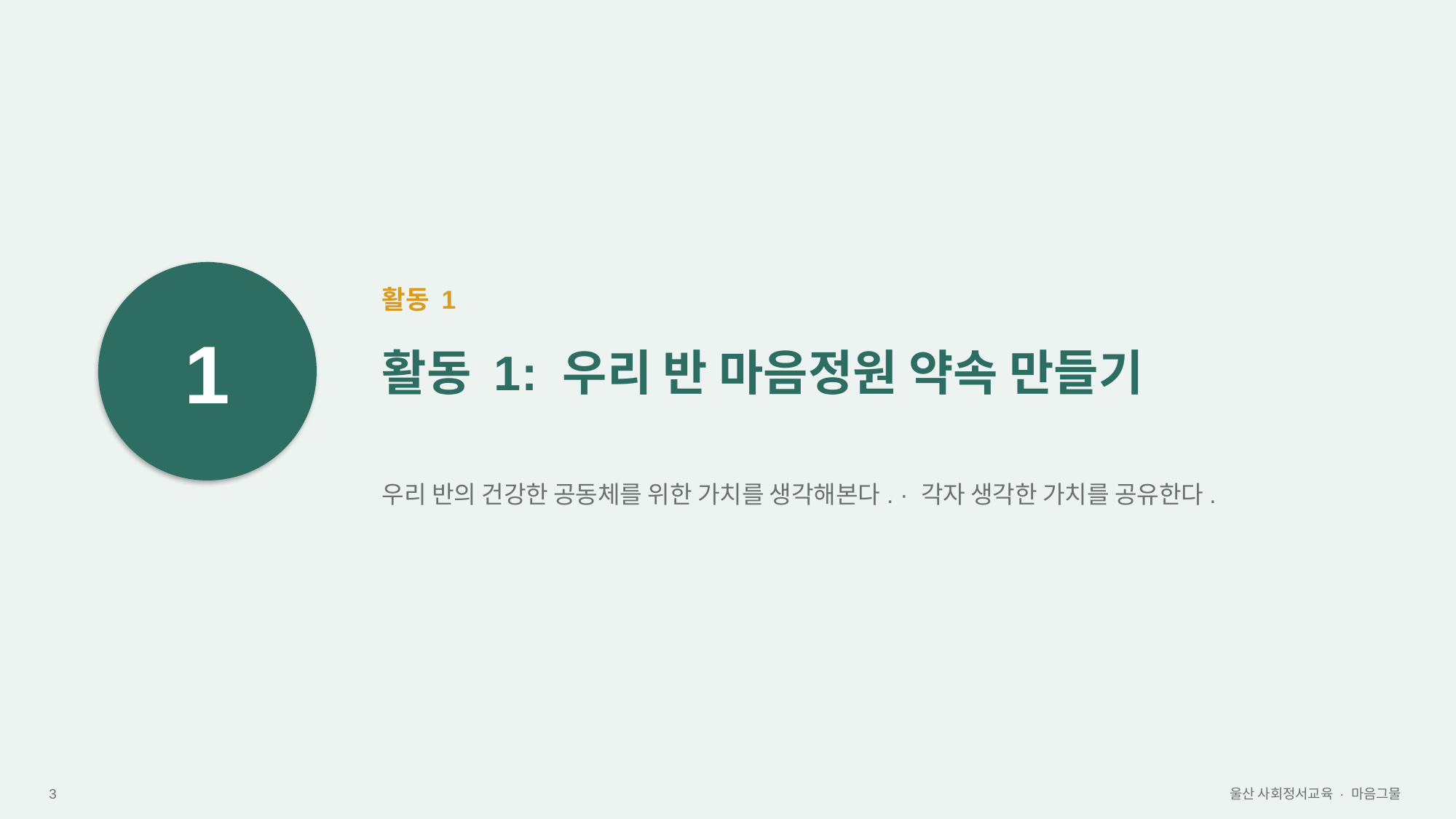

1
활동 1
활동 1: 우리 반 마음정원 약속 만들기
우리 반의 건강한 공동체를 위한 가치를 생각해본다. · 각자 생각한 가치를 공유한다.
3
울산 사회정서교육 · 마음그물